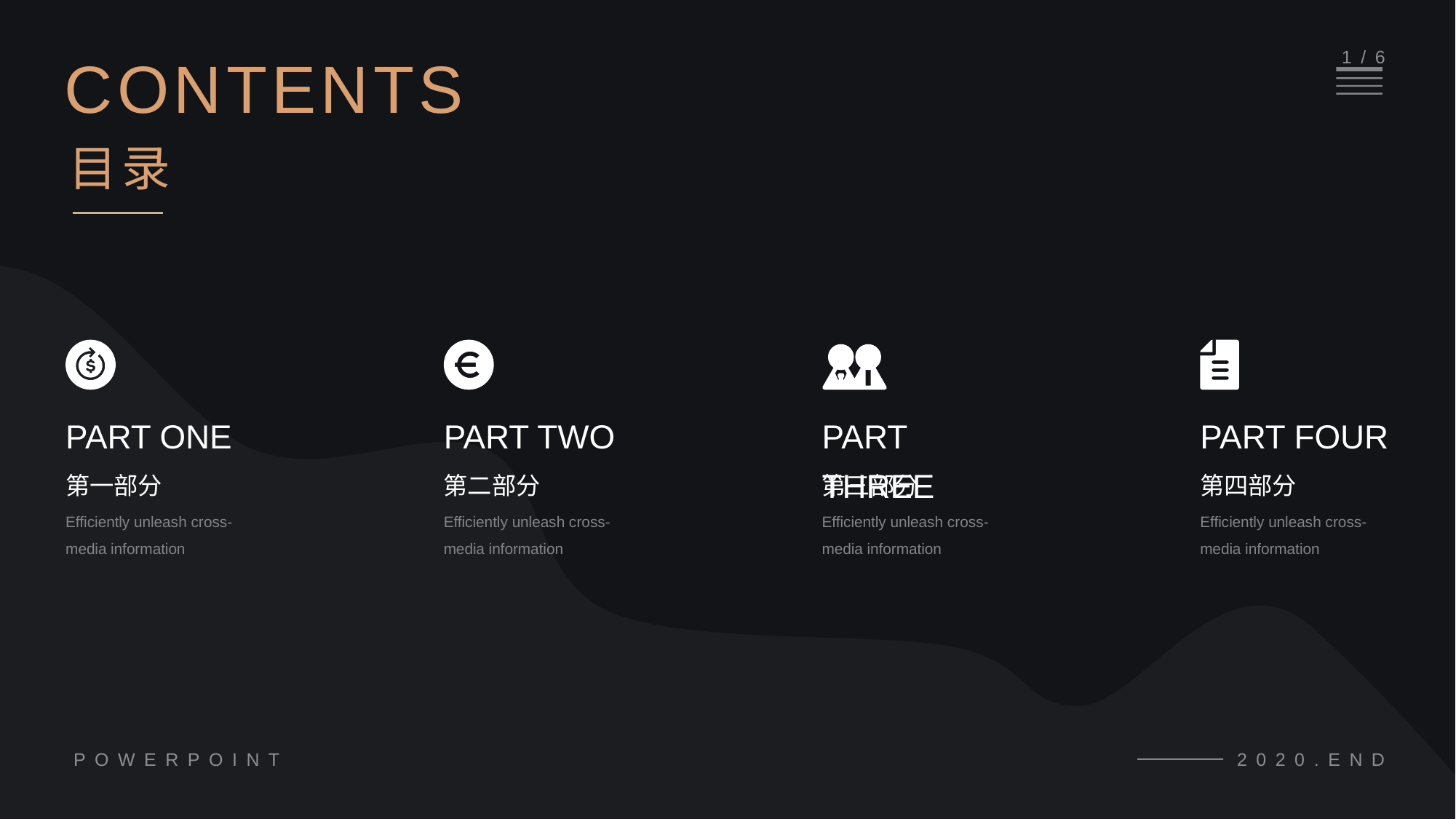

CONTENTS
1/6

目录

PART ONE
PART TWO
PART THREE
PART FOUR
第一部分
第二部分
第三部分
第四部分
Efficiently unleash cross-media information
Efficiently unleash cross-media information
Efficiently unleash cross-media information
Efficiently unleash cross-media information
POWERPOINT
2020.END